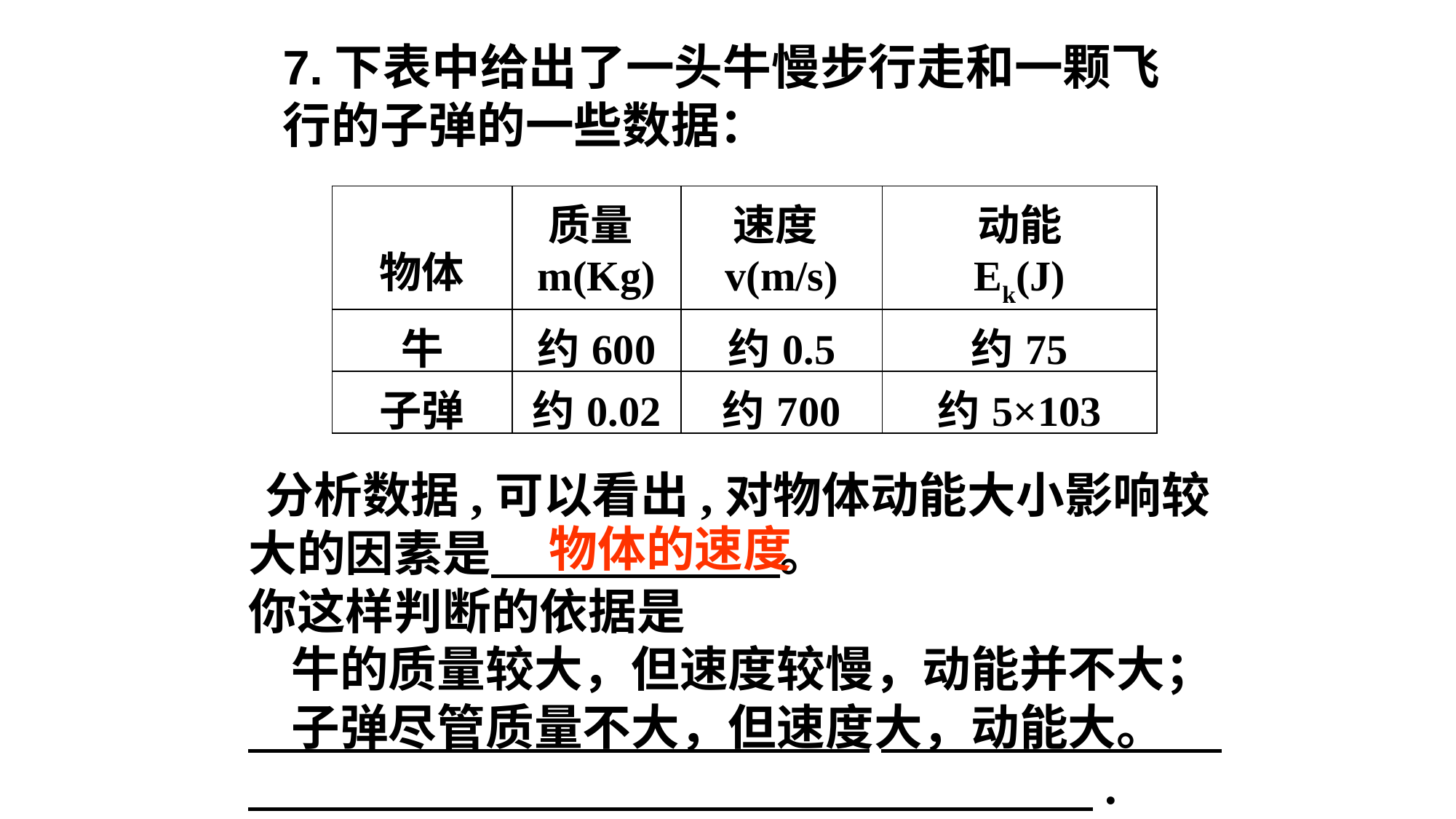

7.下表中给出了一头牛慢步行走和一颗飞行的子弹的一些数据：
| 物体 | 质量m(Kg) | 速度v(m/s) | 动能 Ek(J) |
| --- | --- | --- | --- |
| 牛 | 约600 | 约0.5 | 约75 |
| 子弹 | 约0.02 | 约700 | 约5×103 |
 分析数据,可以看出,对物体动能大小影响较大的因素是                          。
你这样判断的依据是

                                                        　　　　　　　　　　                                                               .
物体的速度
牛的质量较大，但速度较慢，动能并不大；子弹尽管质量不大，但速度大，动能大。